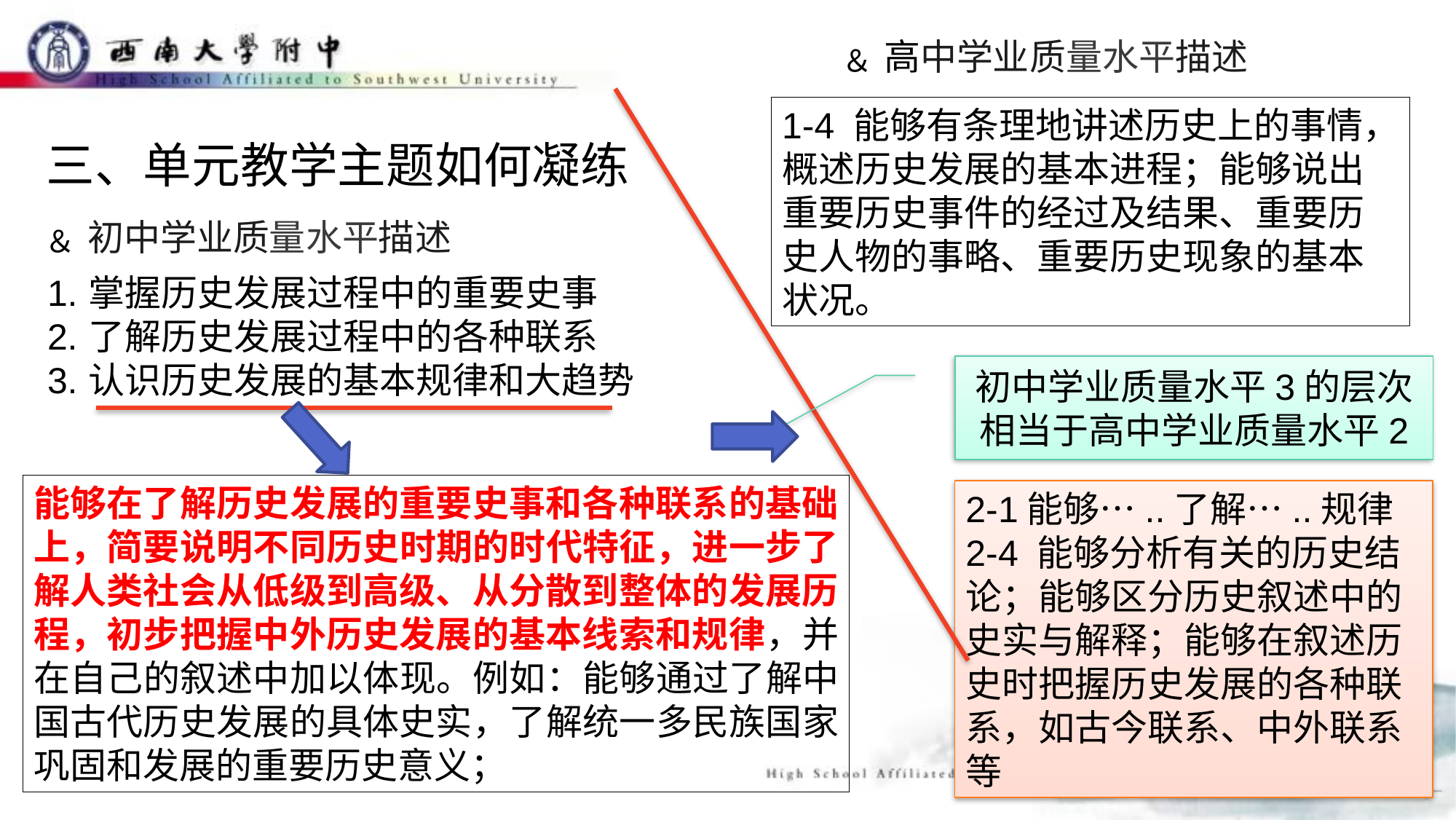

﹠高中学业质量水平描述
1-4 能够有条理地讲述历史上的事情，概述历史发展的基本进程；能够说出重要历史事件的经过及结果、重要历史人物的事略、重要历史现象的基本状况。
三、单元教学主题如何凝练
﹠初中学业质量水平描述
掌握历史发展过程中的重要史事
了解历史发展过程中的各种联系
认识历史发展的基本规律和大趋势
初中学业质量水平3的层次相当于高中学业质量水平2

能够在了解历史发展的重要史事和各种联系的基础上，简要说明不同历史时期的时代特征，进一步了解人类社会从低级到高级、从分散到整体的发展历程，初步把握中外历史发展的基本线索和规律，并在自己的叙述中加以体现。例如：能够通过了解中国古代历史发展的具体史实，了解统一多民族国家巩固和发展的重要历史意义；
2-1能够…..了解…..规律
2-4 能够分析有关的历史结论；能够区分历史叙述中的史实与解释；能够在叙述历史时把握历史发展的各种联系，如古今联系、中外联系等
13